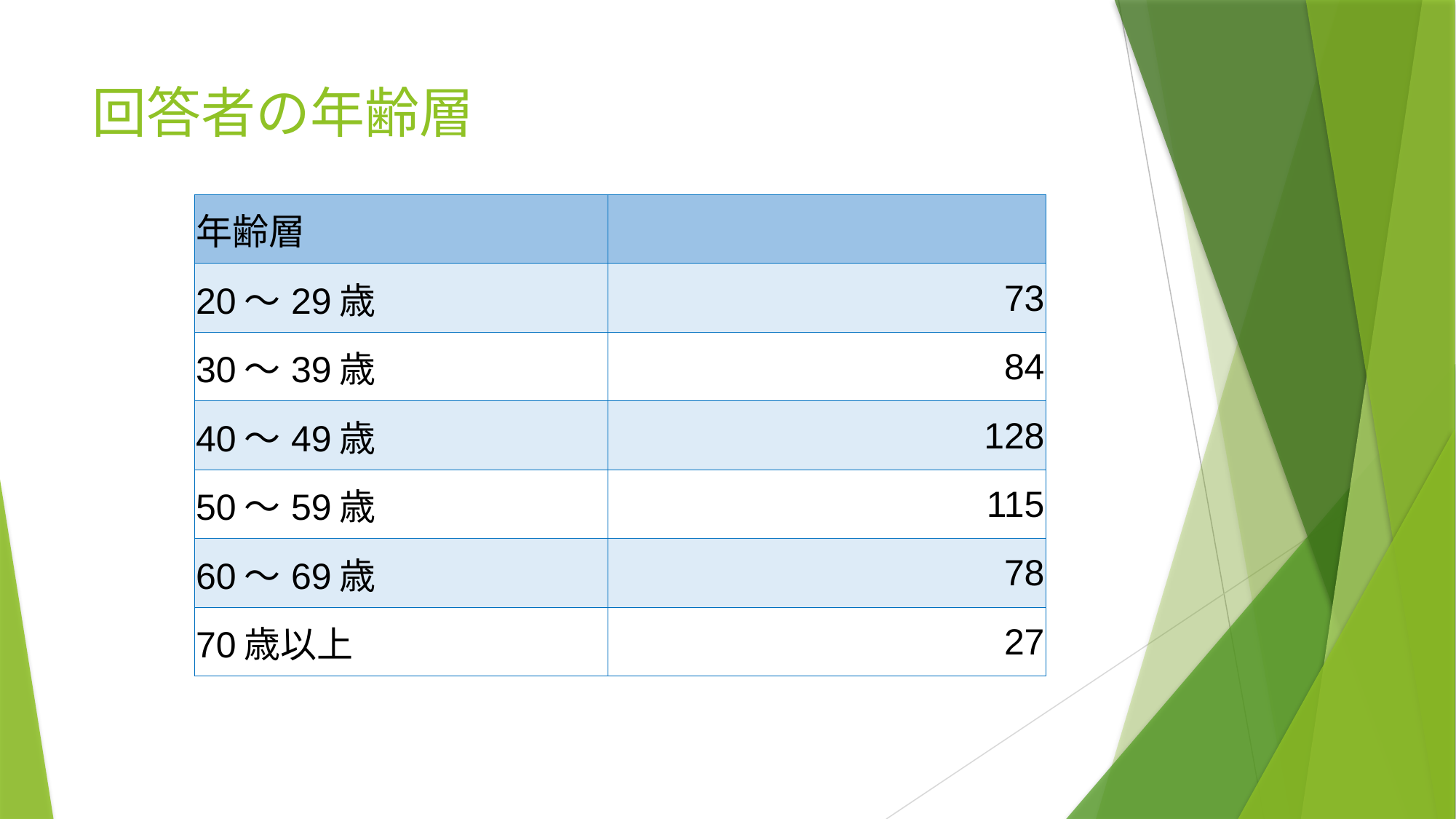

# 回答者の年齢層
| 年齢層 |  |
| --- | --- |
| 20～29歳 | 73 |
| 30～39歳 | 84 |
| 40～49歳 | 128 |
| 50～59歳 | 115 |
| 60～69歳 | 78 |
| 70歳以上 | 27 |